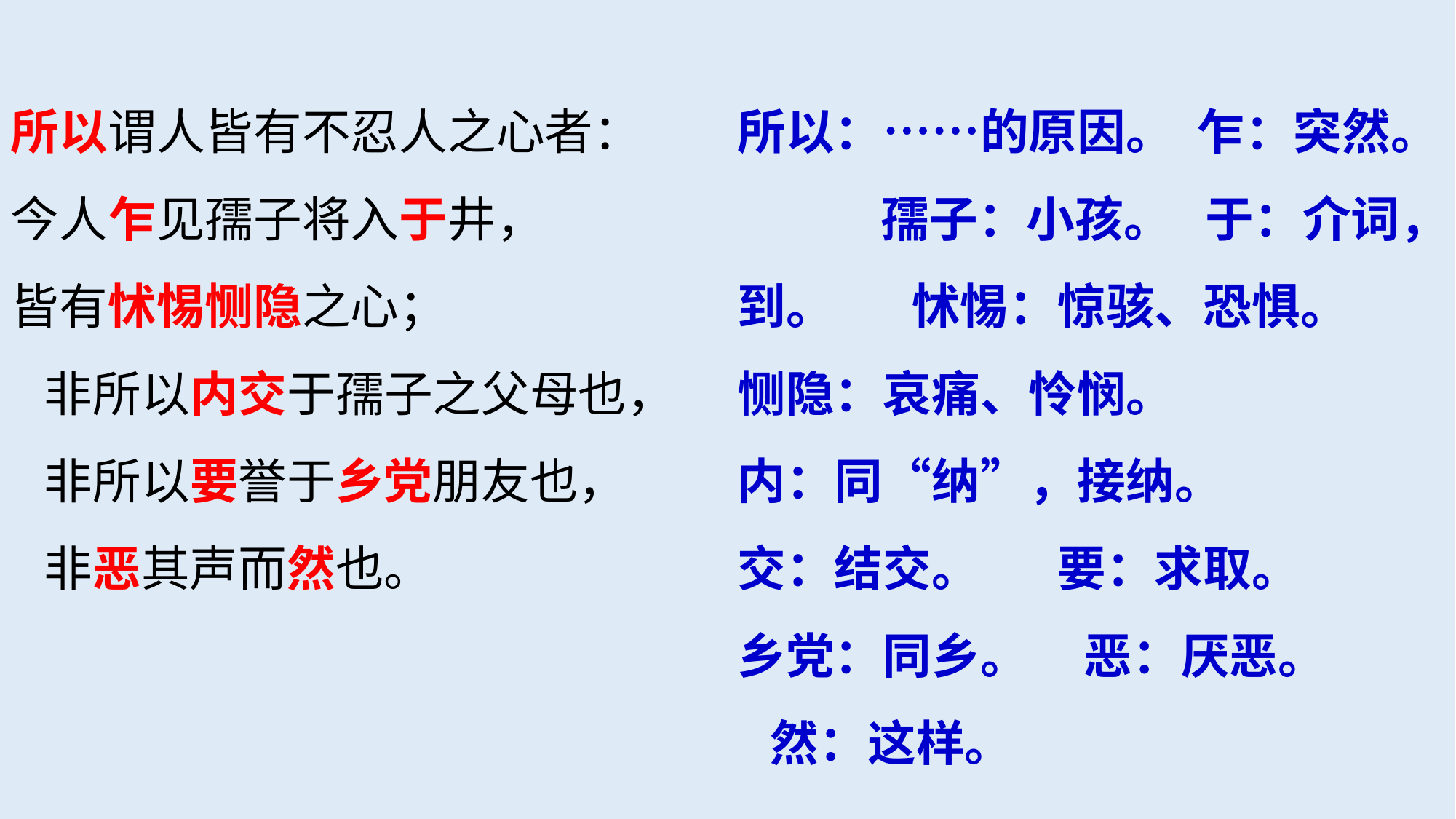

所以谓人皆有不忍人之心者：
今人乍见孺子将入于井，
皆有怵惕恻隐之心；
  非所以内交于孺子之父母也，
  非所以要誉于乡党朋友也，
  非恶其声而然也。
所以：……的原因。  乍：突然。              孺子：小孩。   于：介词，到。       怵惕：惊骇、恐惧。
恻隐：哀痛、怜悯。
内：同“纳”，接纳。
交：结交。       要：求取。
乡党：同乡。     恶：厌恶。              然：这样。